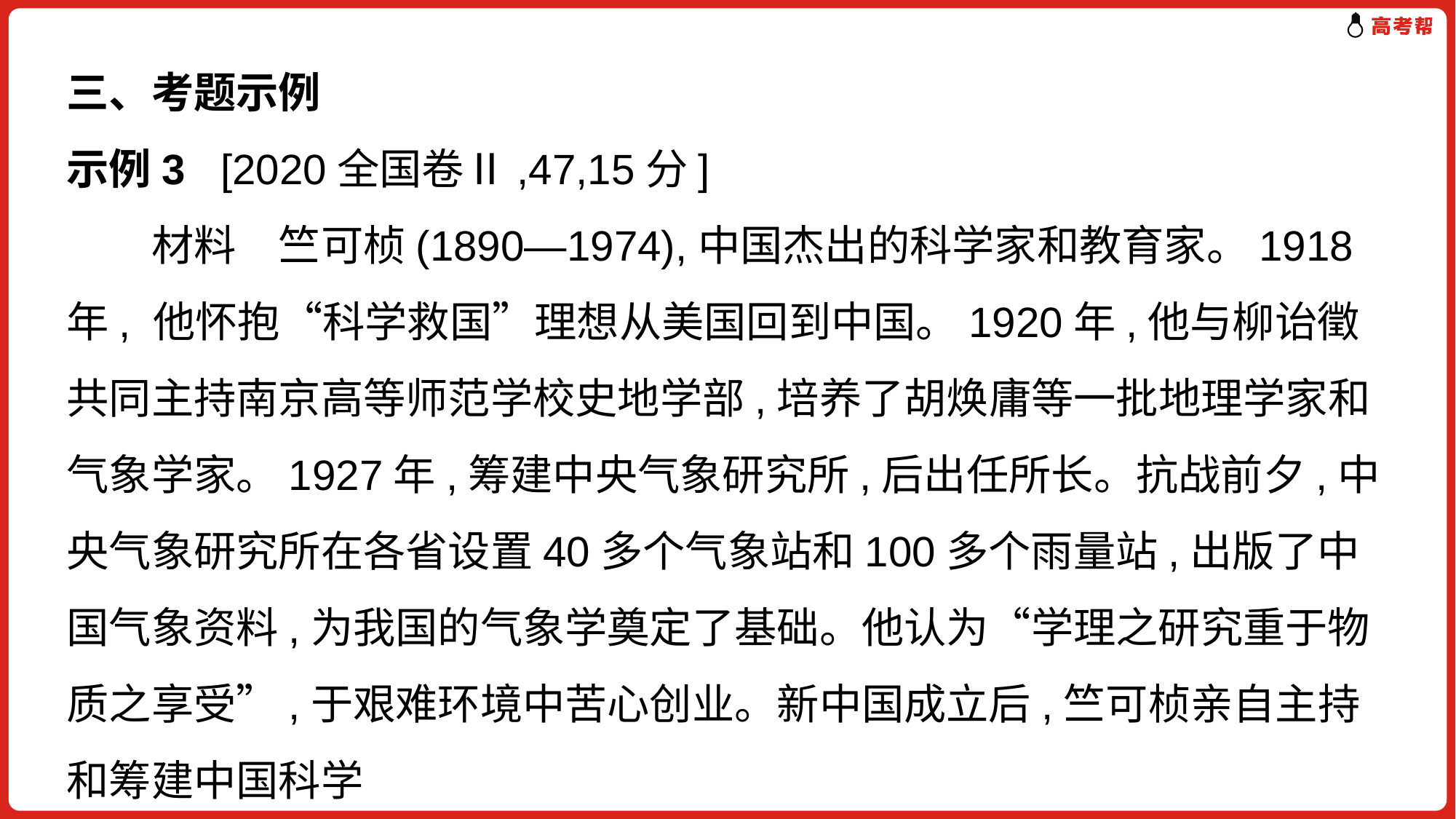

三、考题示例
示例3   [2020全国卷Ⅱ,47,15分]
　　材料　竺可桢(1890—1974),中国杰出的科学家和教育家。1918年, 他怀抱“科学救国”理想从美国回到中国。1920年,他与柳诒徵共同主持南京高等师范学校史地学部,培养了胡焕庸等一批地理学家和气象学家。1927年,筹建中央气象研究所,后出任所长。抗战前夕,中央气象研究所在各省设置40多个气象站和100多个雨量站,出版了中国气象资料,为我国的气象学奠定了基础。他认为“学理之研究重于物质之享受”,于艰难环境中苦心创业。新中国成立后,竺可桢亲自主持和筹建中国科学